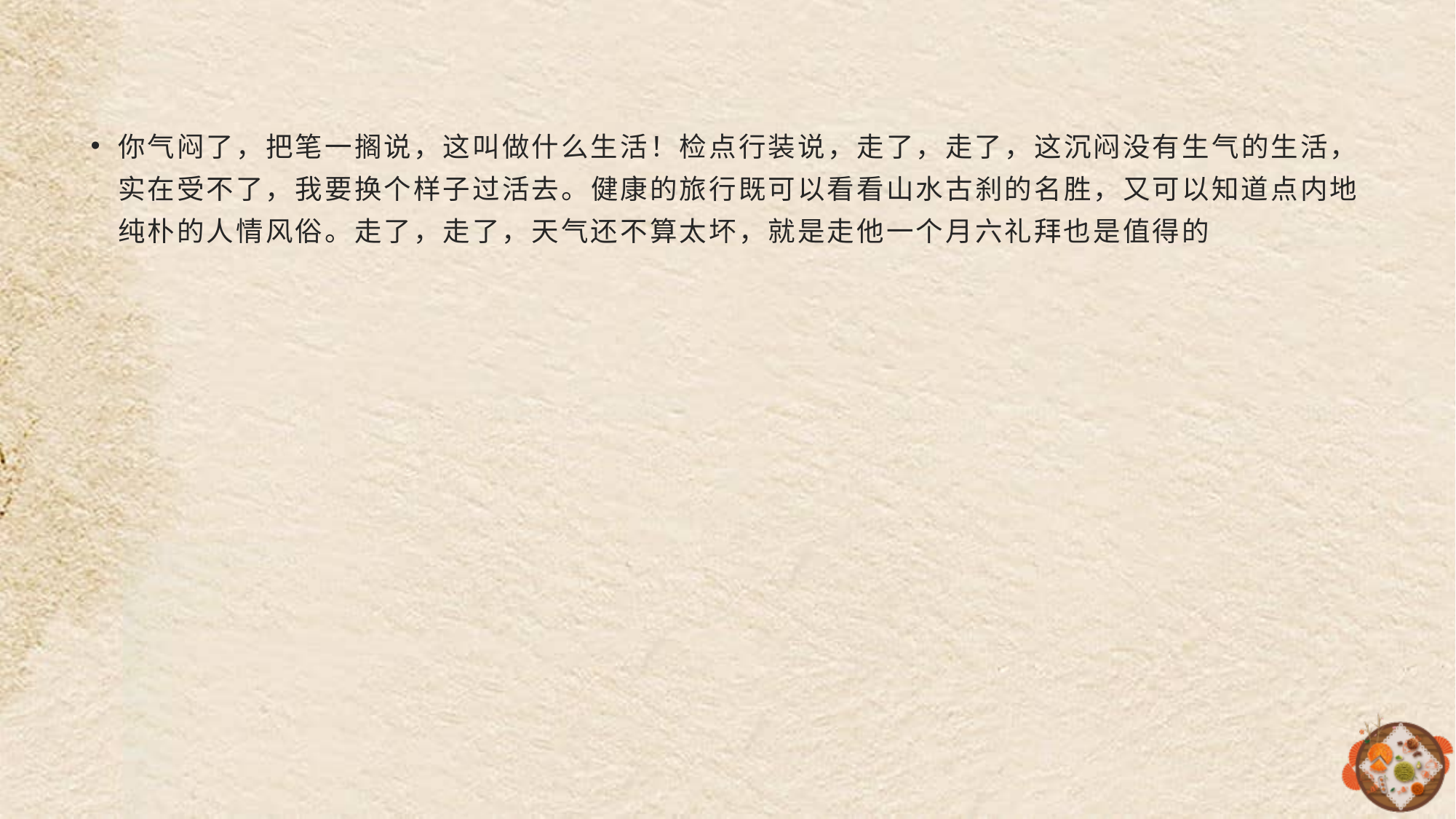

#
你气闷了，把笔一搁说，这叫做什么生活！检点行装说，走了，走了，这沉闷没有生气的生活，实在受不了，我要换个样子过活去。健康的旅行既可以看看山水古刹的名胜，又可以知道点内地纯朴的人情风俗。走了，走了，天气还不算太坏，就是走他一个月六礼拜也是值得的